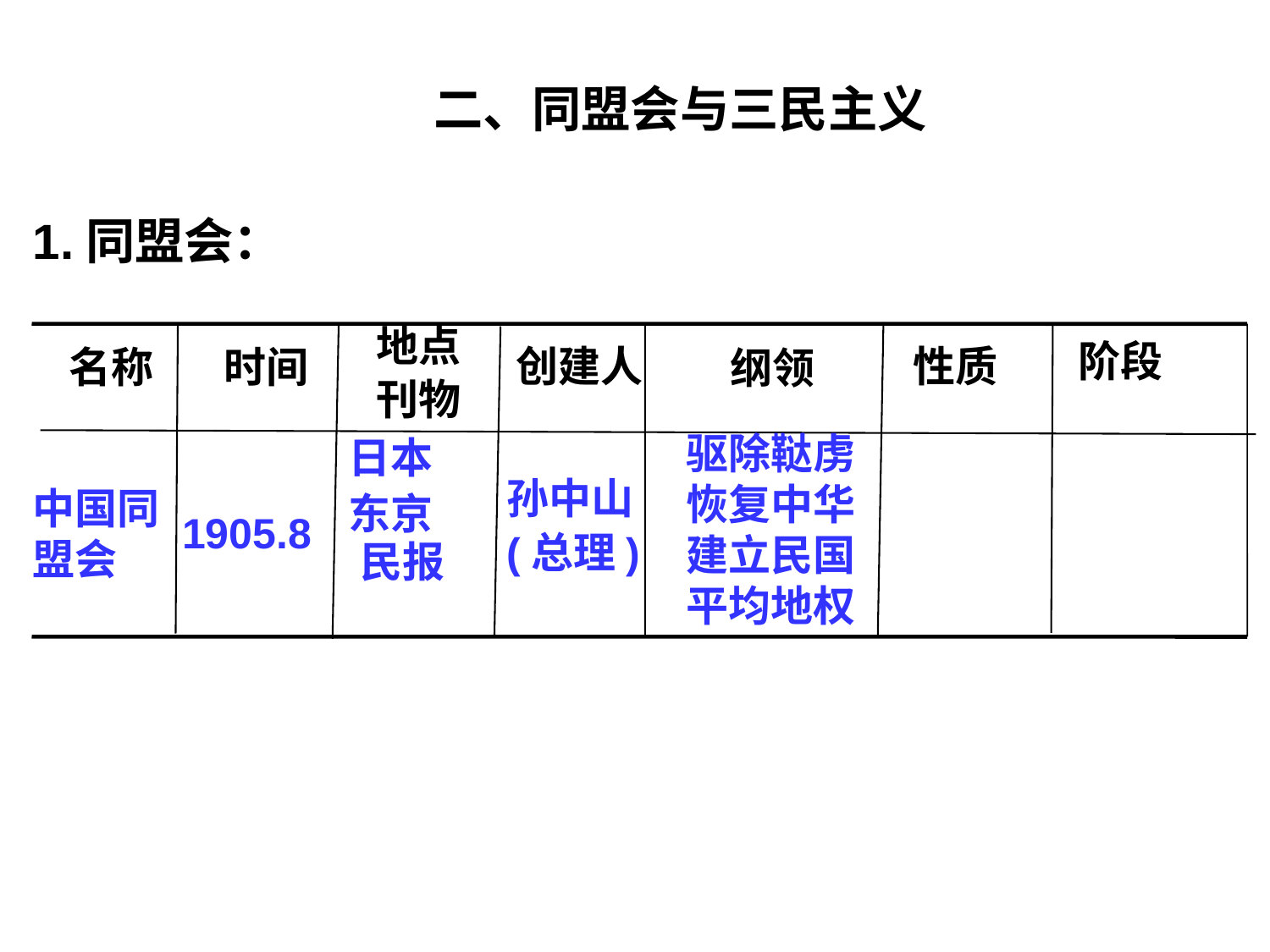

二、同盟会与三民主义
1.同盟会：

地点
刊物
创建人
性质
名称
时间
纲领
阶段
日本
东京
驱除鞑虏
恢复中华
建立民国
平均地权
中国同盟会
1905.8
孙中山
(总理)
民报